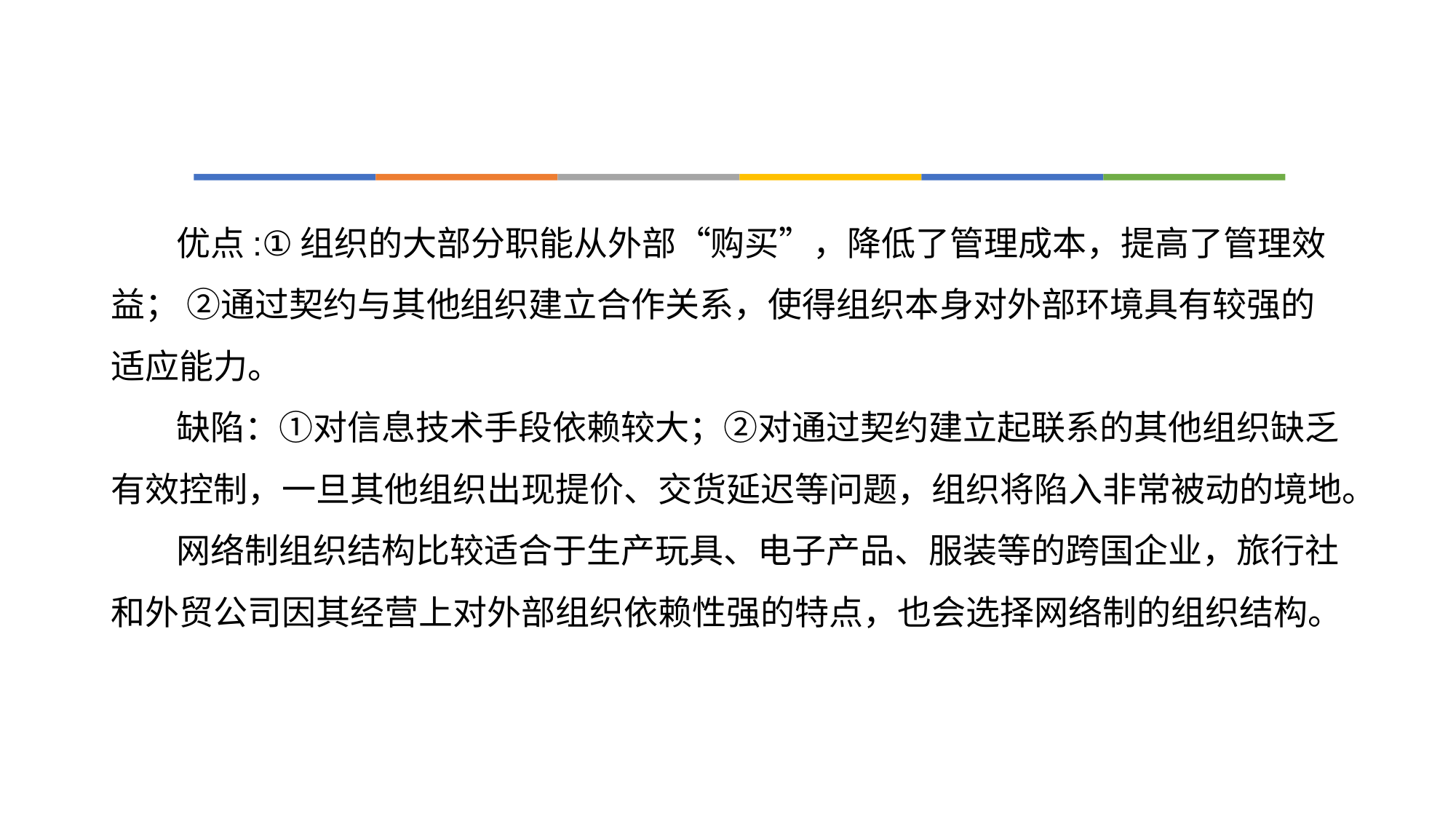

#
优点:①组织的大部分职能从外部“购买”，降低了管理成本，提高了管理效益； ②通过契约与其他组织建立合作关系，使得组织本身对外部环境具有较强的适应能力。
缺陷：①对信息技术手段依赖较大；②对通过契约建立起联系的其他组织缺乏有效控制，一旦其他组织出现提价、交货延迟等问题，组织将陷入非常被动的境地。
网络制组织结构比较适合于生产玩具、电子产品、服装等的跨国企业，旅行社和外贸公司因其经营上对外部组织依赖性强的特点，也会选择网络制的组织结构。